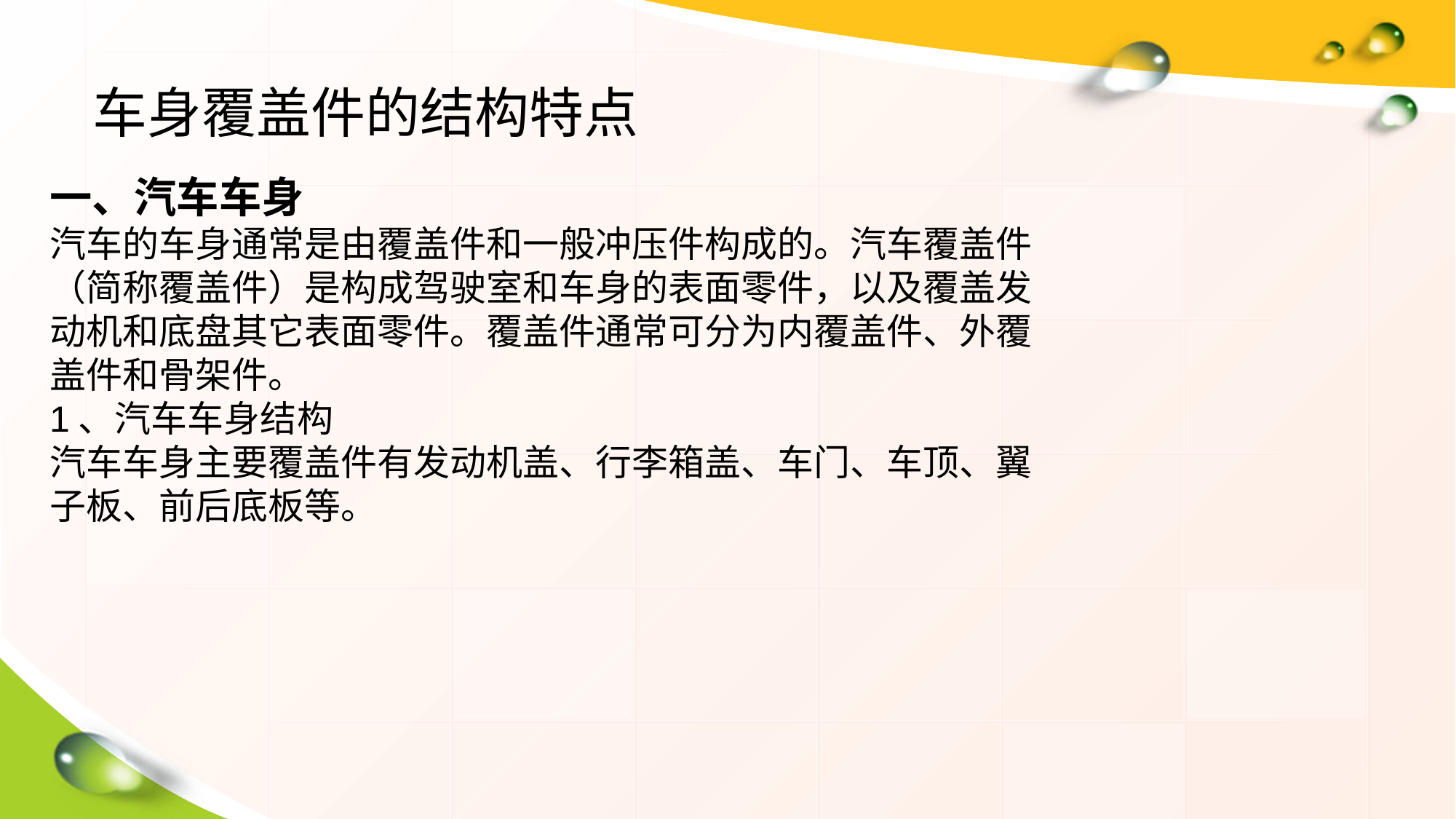

车身覆盖件的结构特点
一、汽车车身
汽车的车身通常是由覆盖件和一般冲压件构成的。汽车覆盖件（简称覆盖件）是构成驾驶室和车身的表面零件，以及覆盖发动机和底盘其它表面零件。覆盖件通常可分为内覆盖件、外覆盖件和骨架件。
1、汽车车身结构
汽车车身主要覆盖件有发动机盖、行李箱盖、车门、车顶、翼子板、前后底板等。